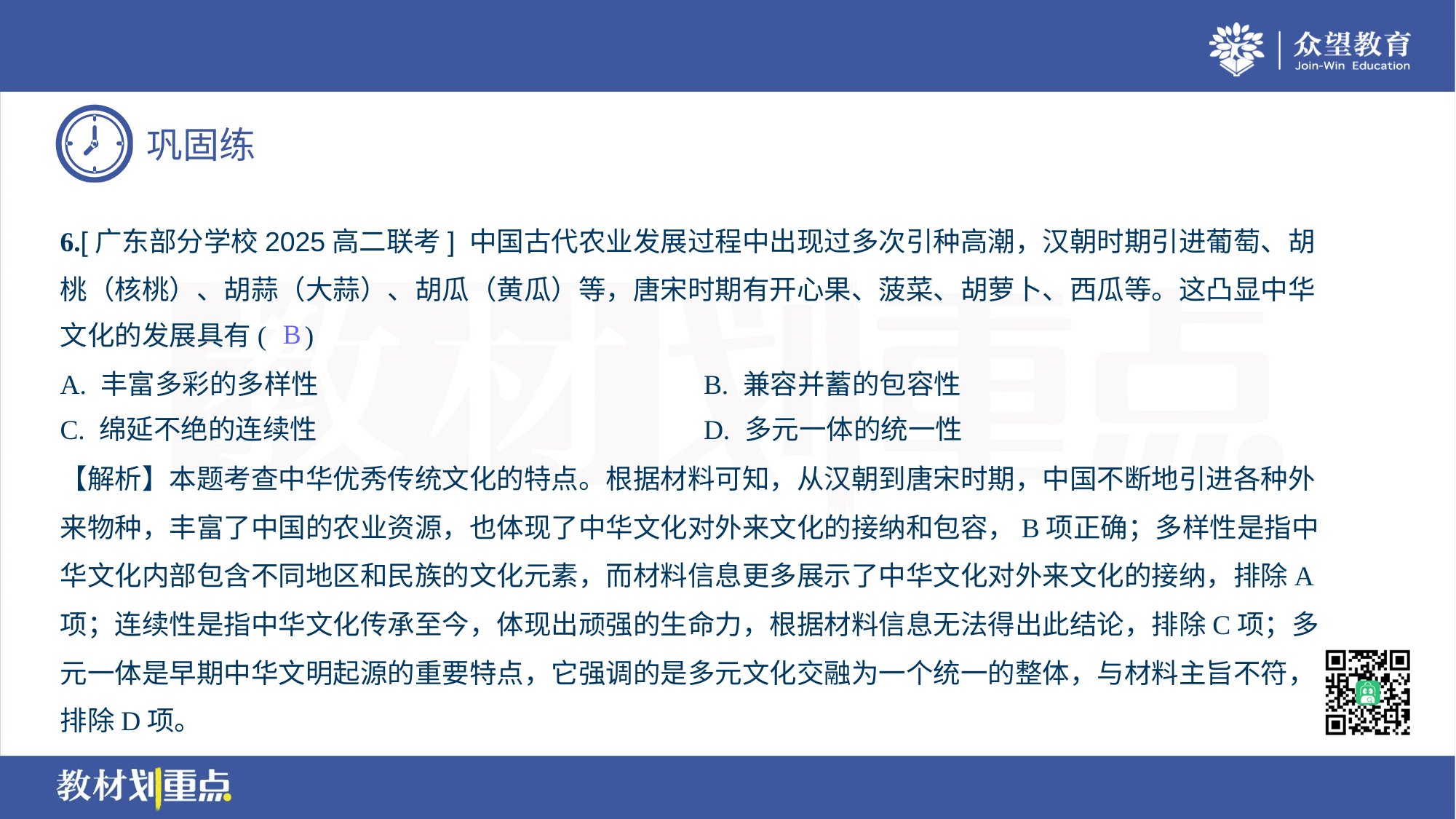

6.[广东部分学校2025高二联考] 中国古代农业发展过程中出现过多次引种高潮，汉朝时期引进葡萄、胡
桃（核桃）、胡蒜（大蒜）、胡瓜（黄瓜）等，唐宋时期有开心果、菠菜、胡萝卜、西瓜等。这凸显中华
文化的发展具有(     )
B
A. 丰富多彩的多样性	B. 兼容并蓄的包容性
C. 绵延不绝的连续性	D. 多元一体的统一性
【解析】本题考查中华优秀传统文化的特点。根据材料可知，从汉朝到唐宋时期，中国不断地引进各种外
来物种，丰富了中国的农业资源，也体现了中华文化对外来文化的接纳和包容，B项正确；多样性是指中
华文化内部包含不同地区和民族的文化元素，而材料信息更多展示了中华文化对外来文化的接纳，排除A
项；连续性是指中华文化传承至今，体现出顽强的生命力，根据材料信息无法得出此结论，排除C项；多
元一体是早期中华文明起源的重要特点，它强调的是多元文化交融为一个统一的整体，与材料主旨不符，
排除D项。